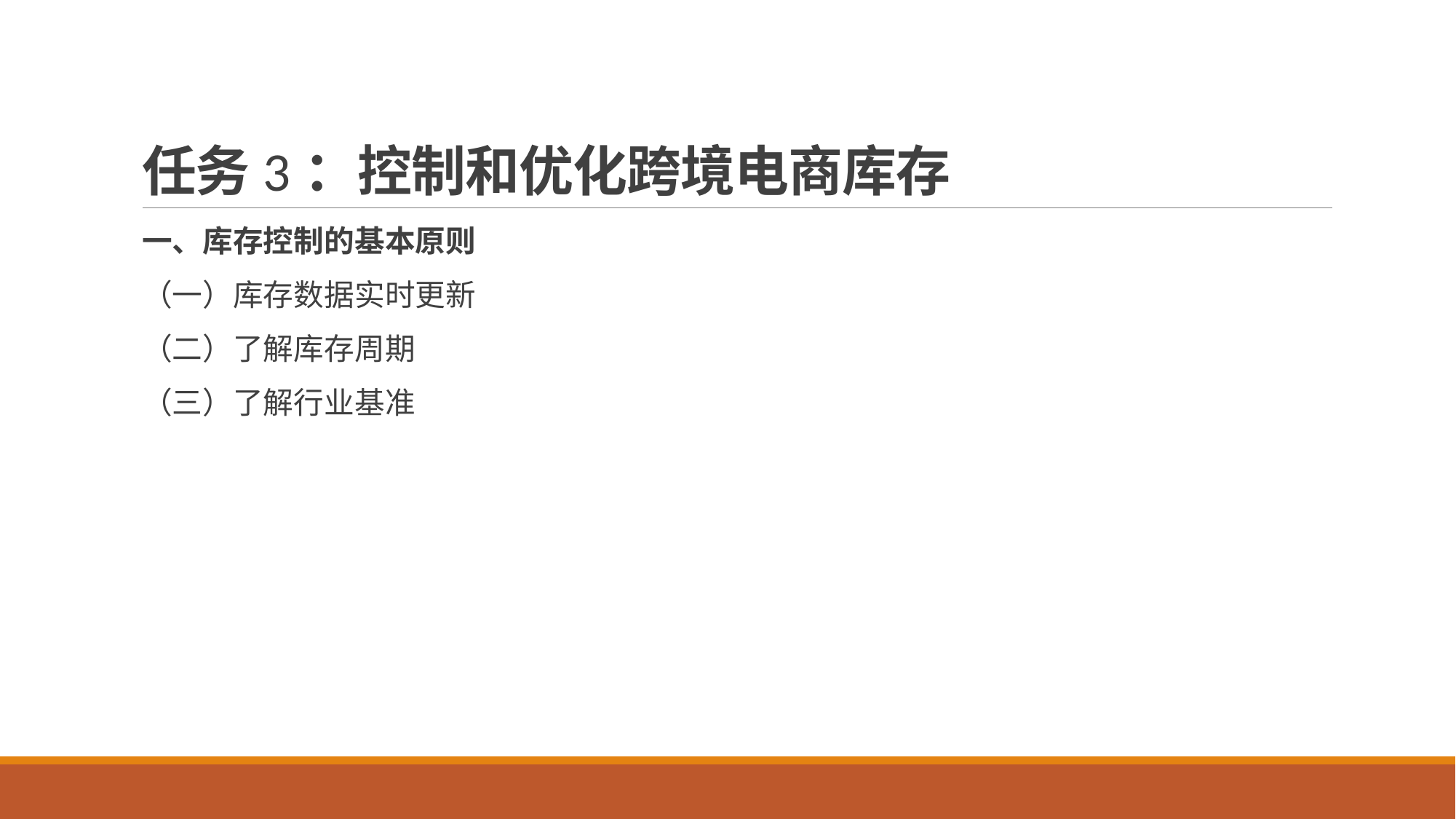

# 任务3：控制和优化跨境电商库存
一、库存控制的基本原则
（一）库存数据实时更新
（二）了解库存周期
（三）了解行业基准